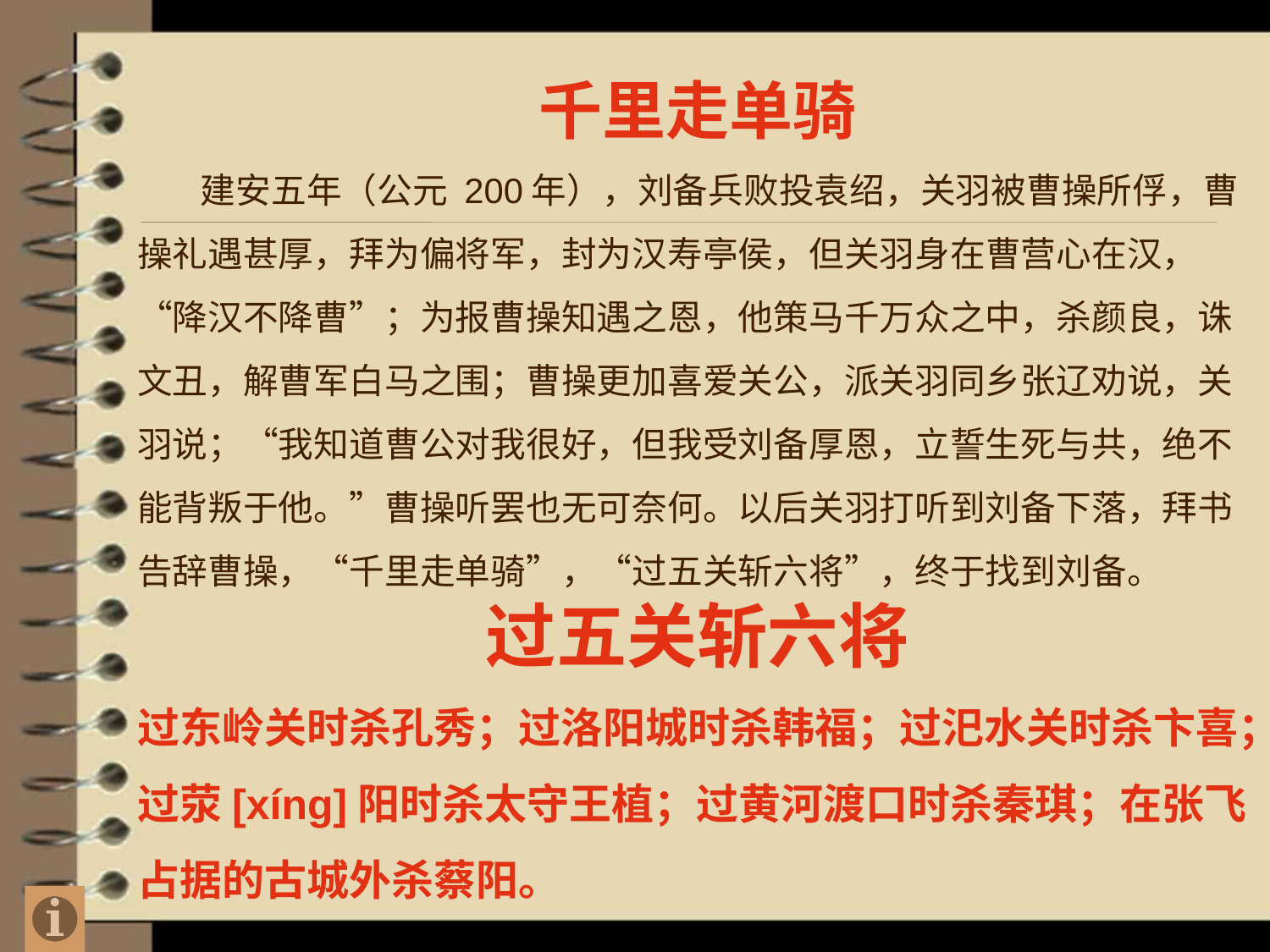

千里走单骑
       建安五年（公元 200年），刘备兵败投袁绍，关羽被曹操所俘，曹操礼遇甚厚，拜为偏将军，封为汉寿亭侯，但关羽身在曹营心在汉，“降汉不降曹”；为报曹操知遇之恩，他策马千万众之中，杀颜良，诛文丑，解曹军白马之围；曹操更加喜爱关公，派关羽同乡张辽劝说，关羽说；“我知道曹公对我很好，但我受刘备厚恩，立誓生死与共，绝不能背叛于他。”曹操听罢也无可奈何。以后关羽打听到刘备下落，拜书告辞曹操，“千里走单骑”，“过五关斩六将”，终于找到刘备。
过五关斩六将
过东岭关时杀孔秀；过洛阳城时杀韩福；过汜水关时杀卞喜；过荥[xíng]阳时杀太守王植；过黄河渡口时杀秦琪；在张飞占据的古城外杀蔡阳。